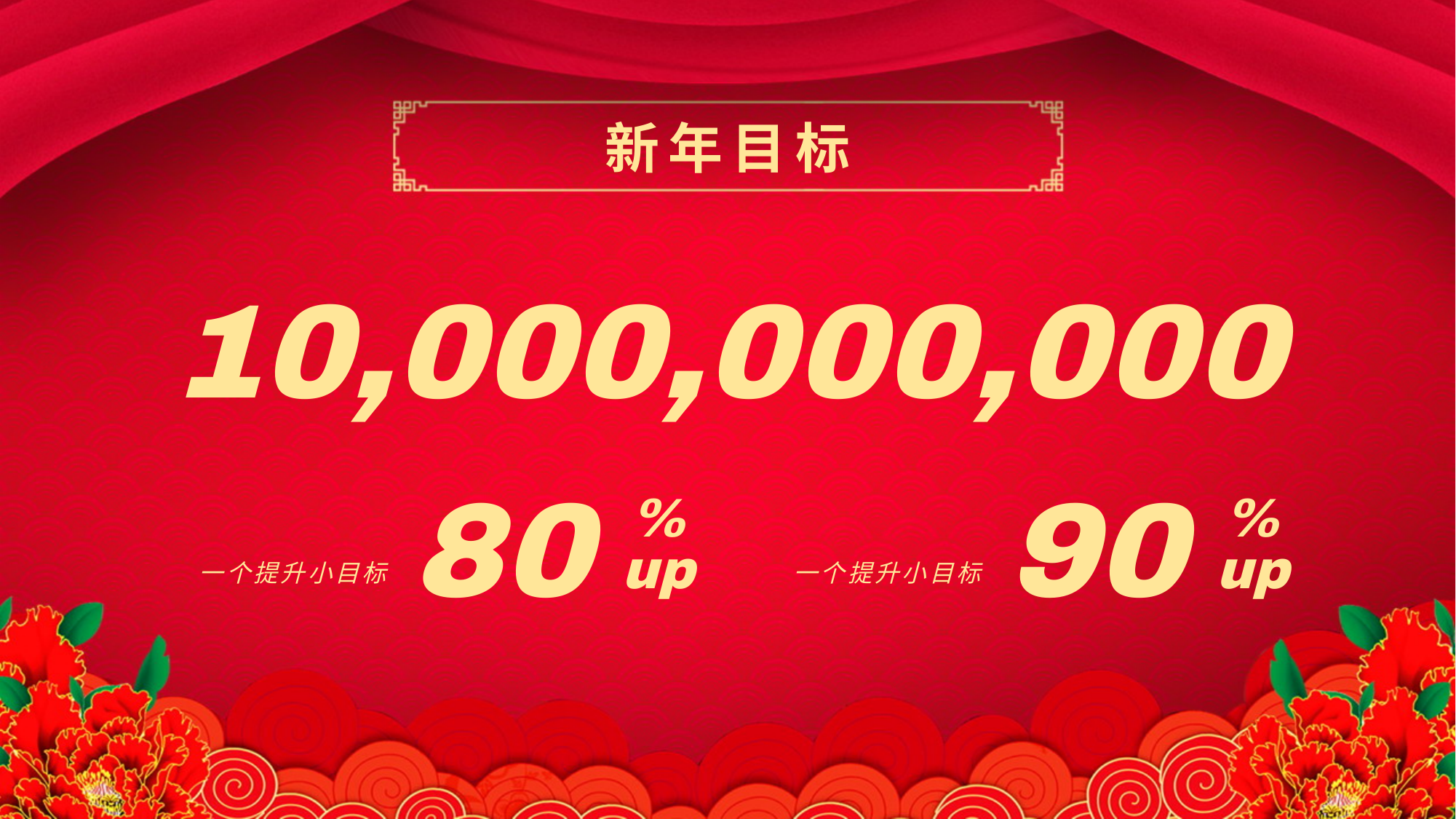

新年目标
10,000,000,000
80
%
up
90
%
up
一个提升小目标
一个提升小目标